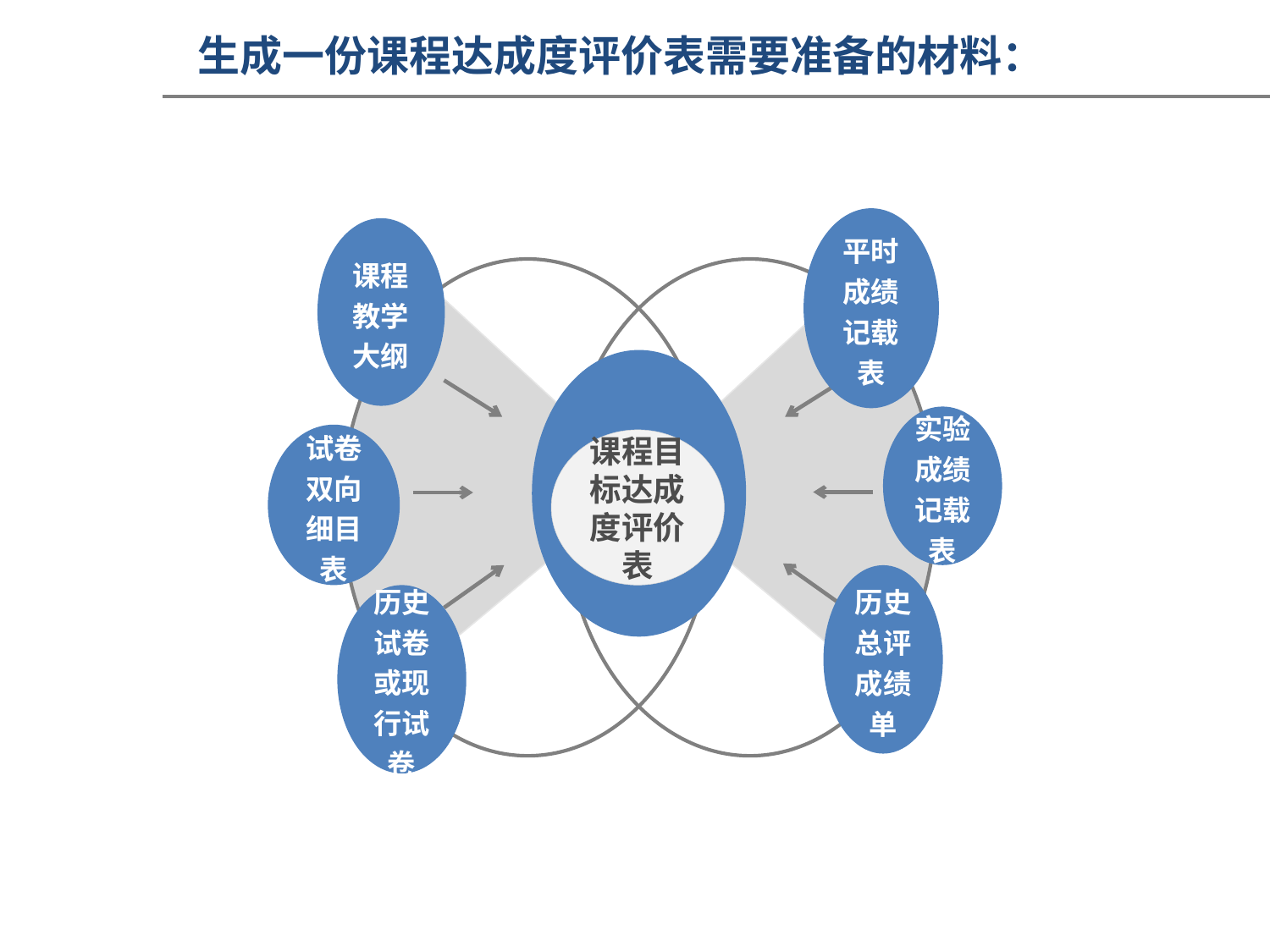

生成一份课程达成度评价表需要准备的材料：
平时成绩记载表
课程教学大纲

课程目标达成度评价表
实验成绩记载表
试卷双向细目表
历史总评成绩单
历史试卷或现行试卷